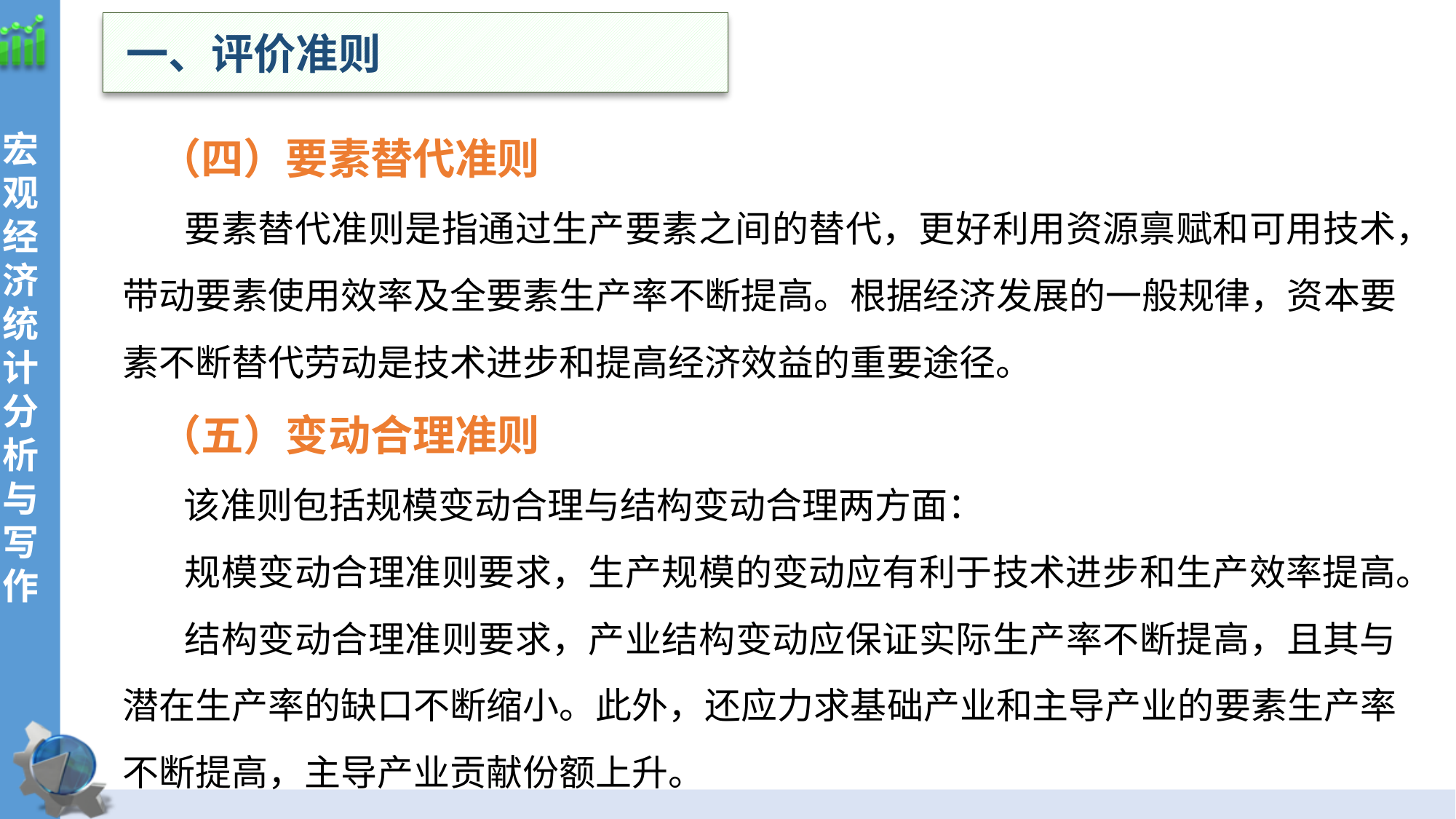

一、评价准则
宏观经济统计分析与写作
（四）要素替代准则
  要素替代准则是指通过生产要素之间的替代，更好利用资源禀赋和可用技术，带动要素使用效率及全要素生产率不断提高。根据经济发展的一般规律，资本要素不断替代劳动是技术进步和提高经济效益的重要途径。
（五）变动合理准则
  该准则包括规模变动合理与结构变动合理两方面：
  规模变动合理准则要求，生产规模的变动应有利于技术进步和生产效率提高。
  结构变动合理准则要求，产业结构变动应保证实际生产率不断提高，且其与潜在生产率的缺口不断缩小。此外，还应力求基础产业和主导产业的要素生产率不断提高，主导产业贡献份额上升。

12